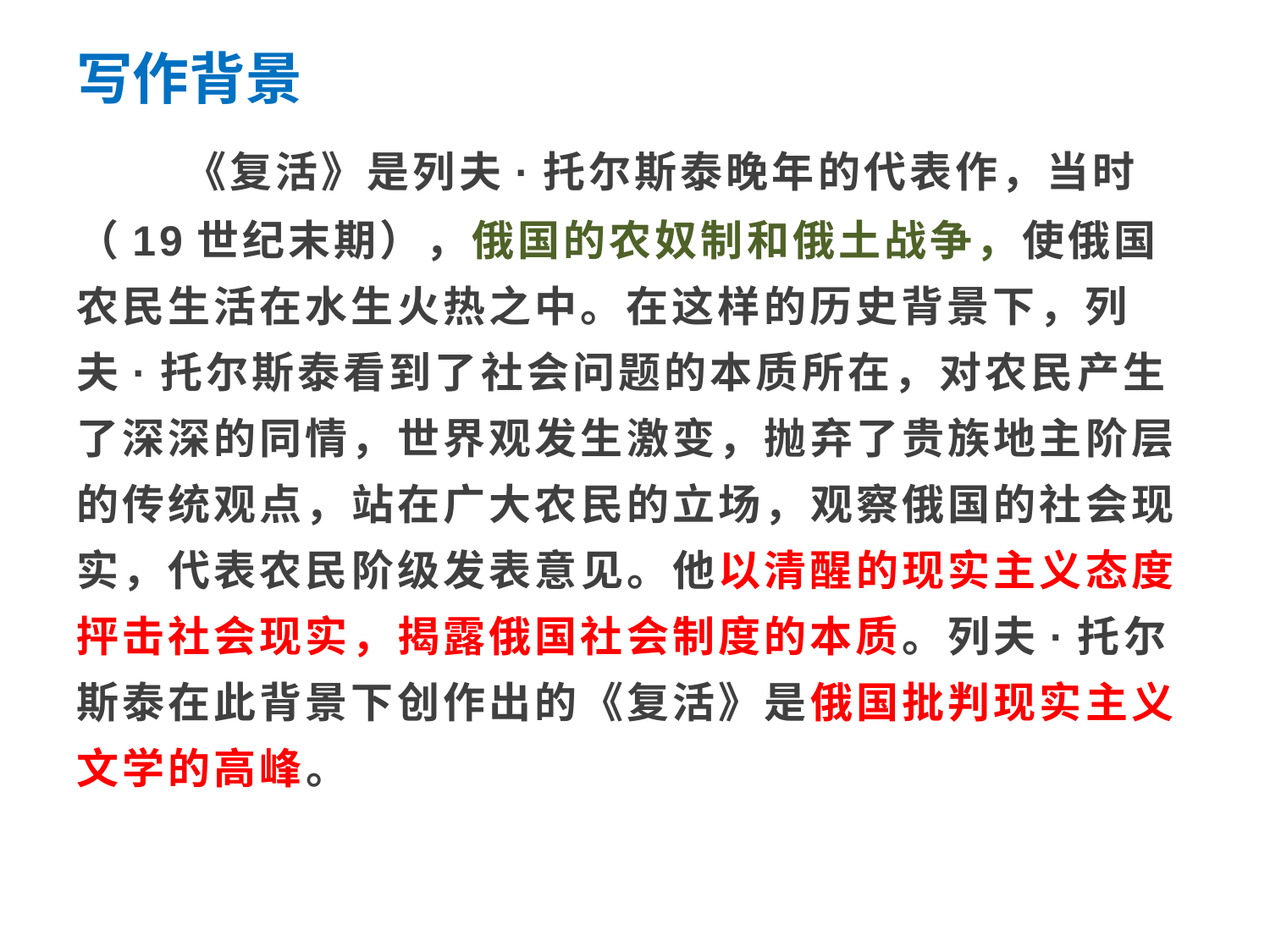

写作背景
      《复活》是列夫·托尔斯泰晚年的代表作，当时（19世纪末期），俄国的农奴制和俄土战争，使俄国农民生活在水生火热之中。在这样的历史背景下，列夫·托尔斯泰看到了社会问题的本质所在，对农民产生了深深的同情，世界观发生激变，抛弃了贵族地主阶层的传统观点，站在广大农民的立场，观察俄国的社会现实，代表农民阶级发表意见。他以清醒的现实主义态度抨击社会现实，揭露俄国社会制度的本质。列夫·托尔斯泰在此背景下创作出的《复活》是俄国批判现实主义文学的高峰。